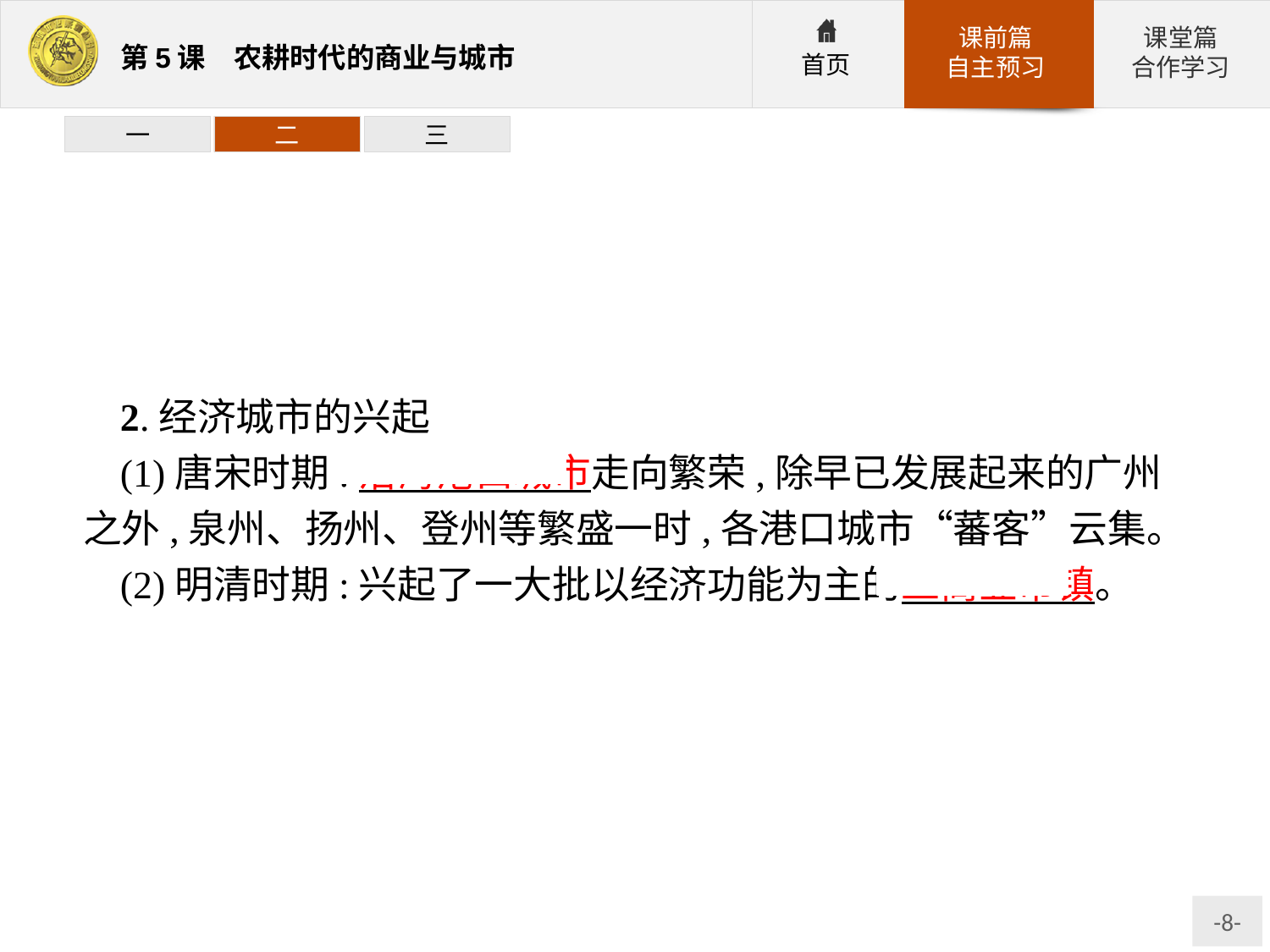

一
二
三
2.经济城市的兴起
(1)唐宋时期:沿海港口城市走向繁荣,除早已发展起来的广州之外,泉州、扬州、登州等繁盛一时,各港口城市“蕃客”云集。
(2)明清时期:兴起了一大批以经济功能为主的工商业市镇。